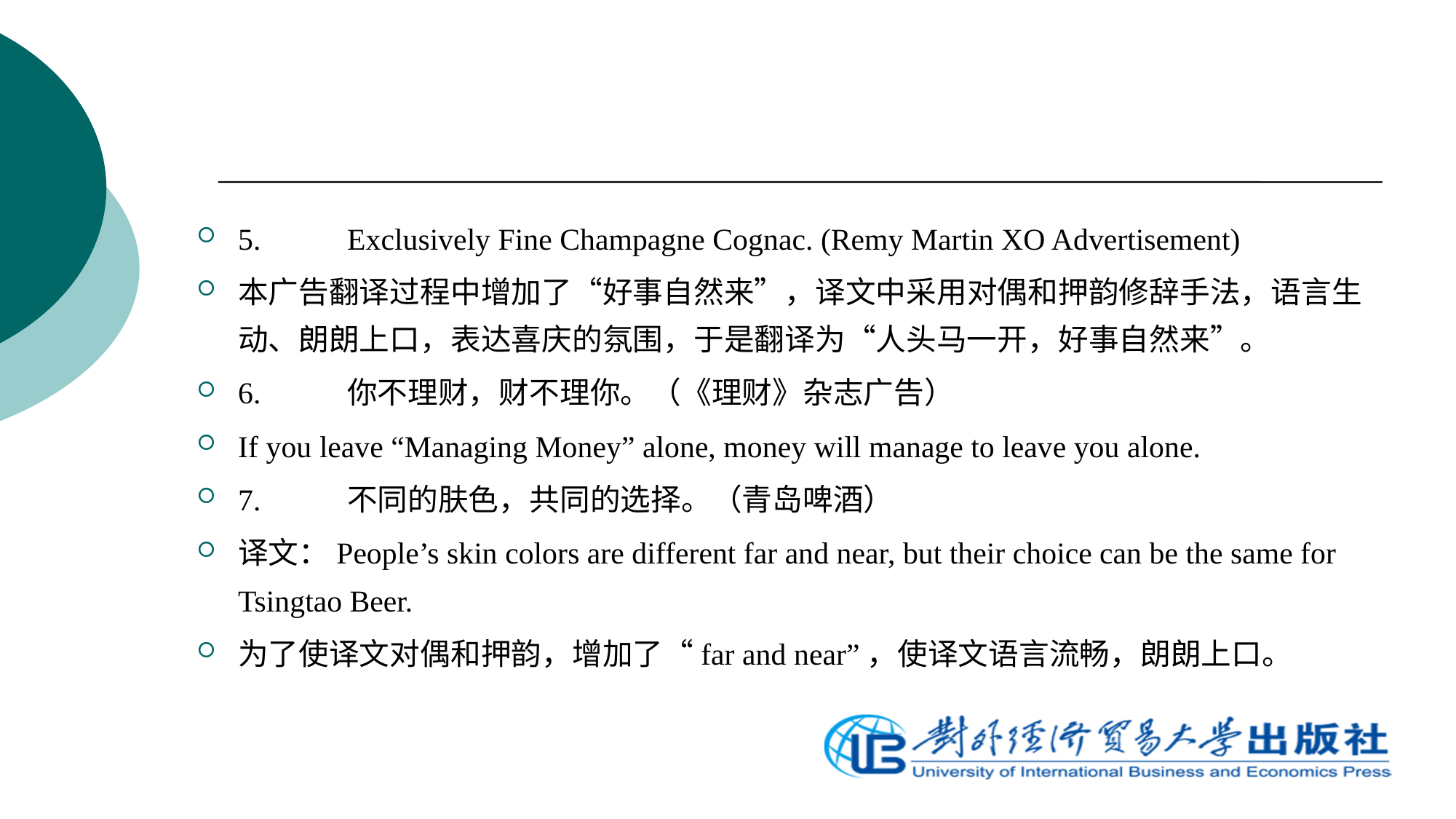

5.	Exclusively Fine Champagne Cognac. (Remy Martin XO Advertisement)
本广告翻译过程中增加了“好事自然来”，译文中采用对偶和押韵修辞手法，语言生动、朗朗上口，表达喜庆的氛围，于是翻译为“人头马一开，好事自然来”。
6.	你不理财，财不理你。（《理财》杂志广告）
If you leave “Managing Money” alone, money will manage to leave you alone.
7.	不同的肤色，共同的选择。（青岛啤酒）
译文：People’s skin colors are different far and near, but their choice can be the same for Tsingtao Beer.
为了使译文对偶和押韵，增加了“far and near”，使译文语言流畅，朗朗上口。